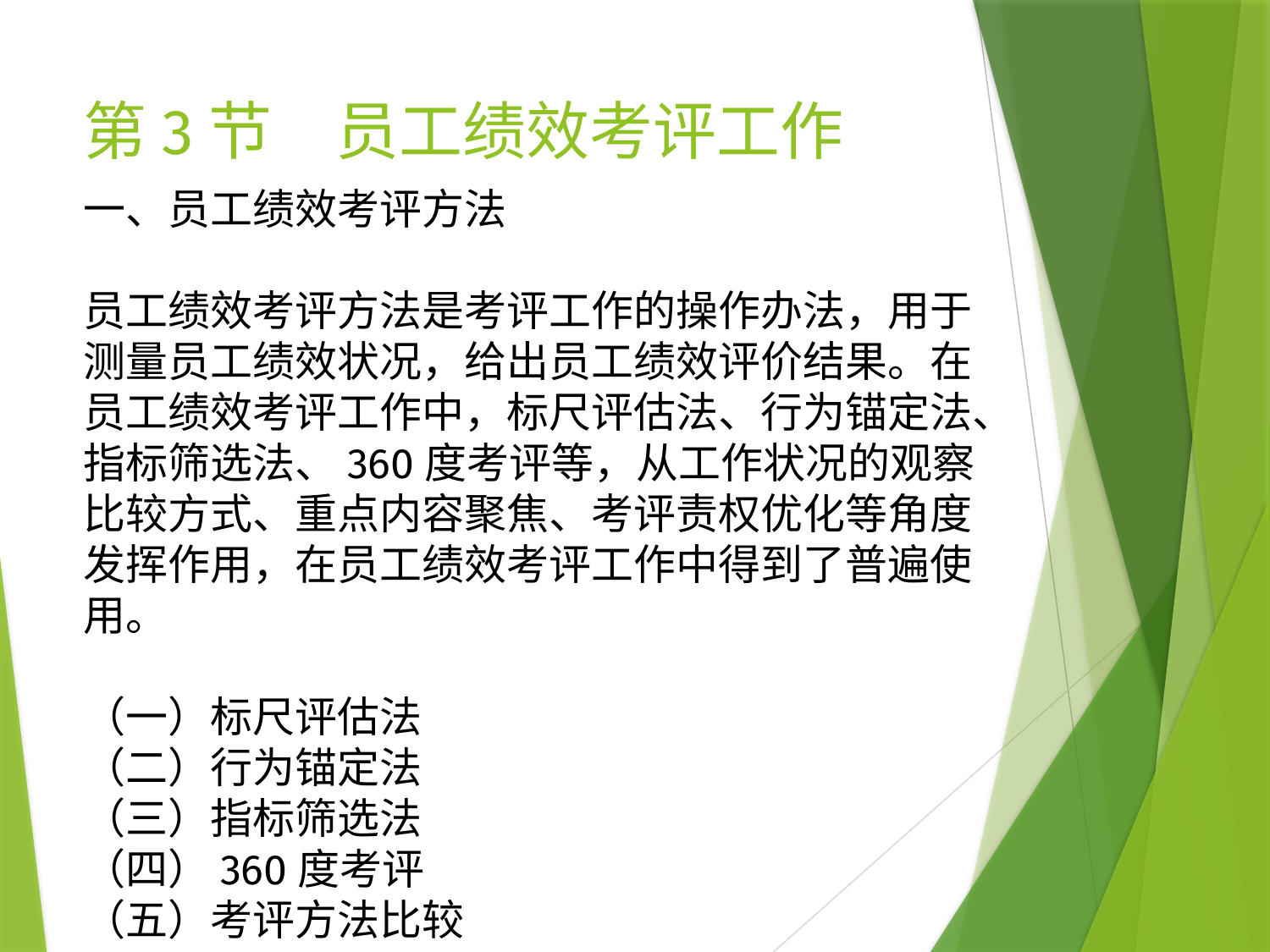

# 第3节　员工绩效考评工作
一、员工绩效考评方法

员工绩效考评方法是考评工作的操作办法，用于测量员工绩效状况，给出员工绩效评价结果。在员工绩效考评工作中，标尺评估法、行为锚定法、指标筛选法、360度考评等，从工作状况的观察比较方式、重点内容聚焦、考评责权优化等角度发挥作用，在员工绩效考评工作中得到了普遍使用。

（一）标尺评估法
（二）行为锚定法
（三）指标筛选法
（四）360度考评
（五）考评方法比较